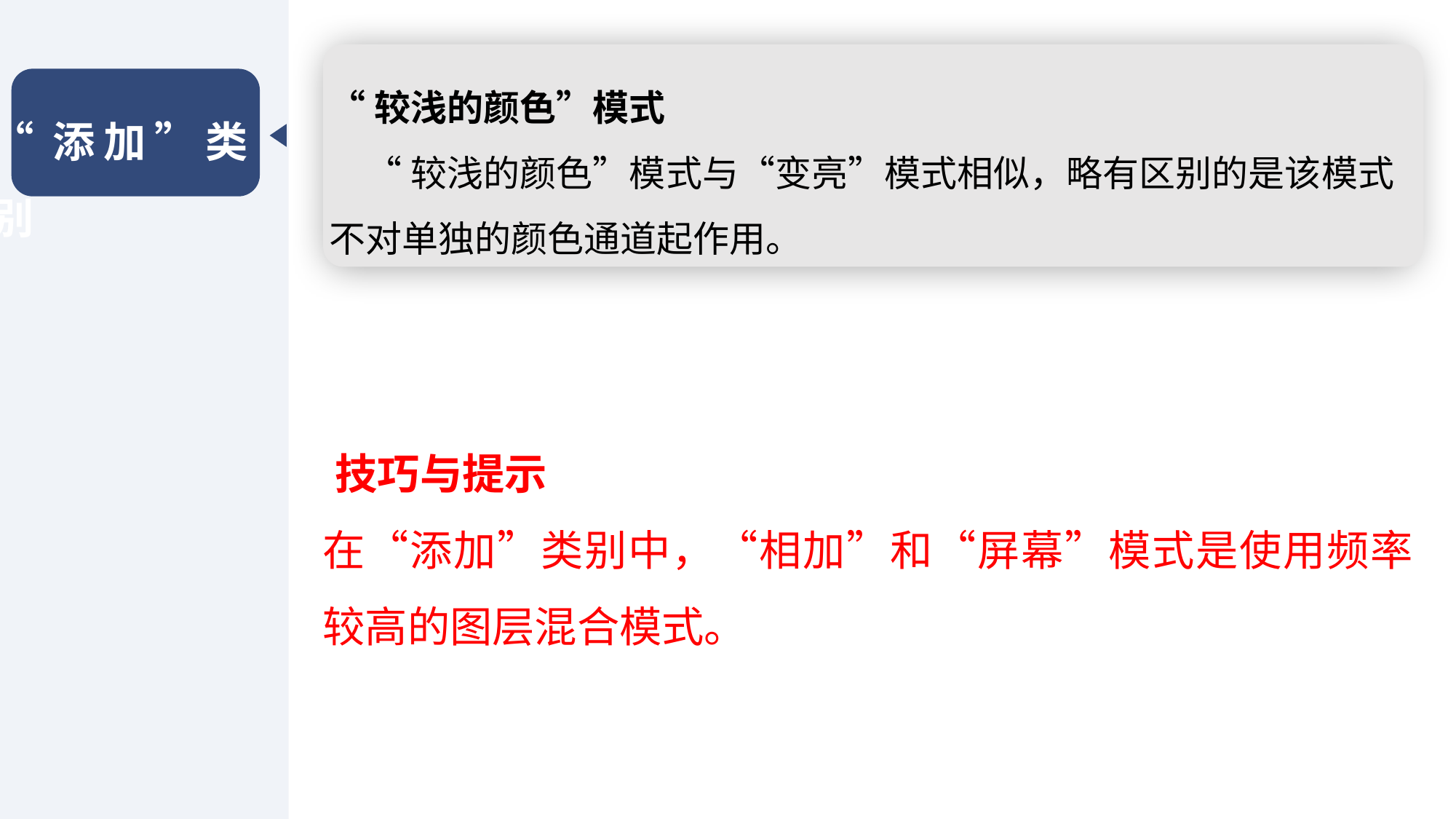

“较浅的颜色”模式
“较浅的颜色”模式与“变亮”模式相似，略有区别的是该模式不对单独的颜色通道起作用。

“添加”类别

技巧与提示
在“添加”类别中，“相加”和“屏幕”模式是使用频率较高的图层混合模式。